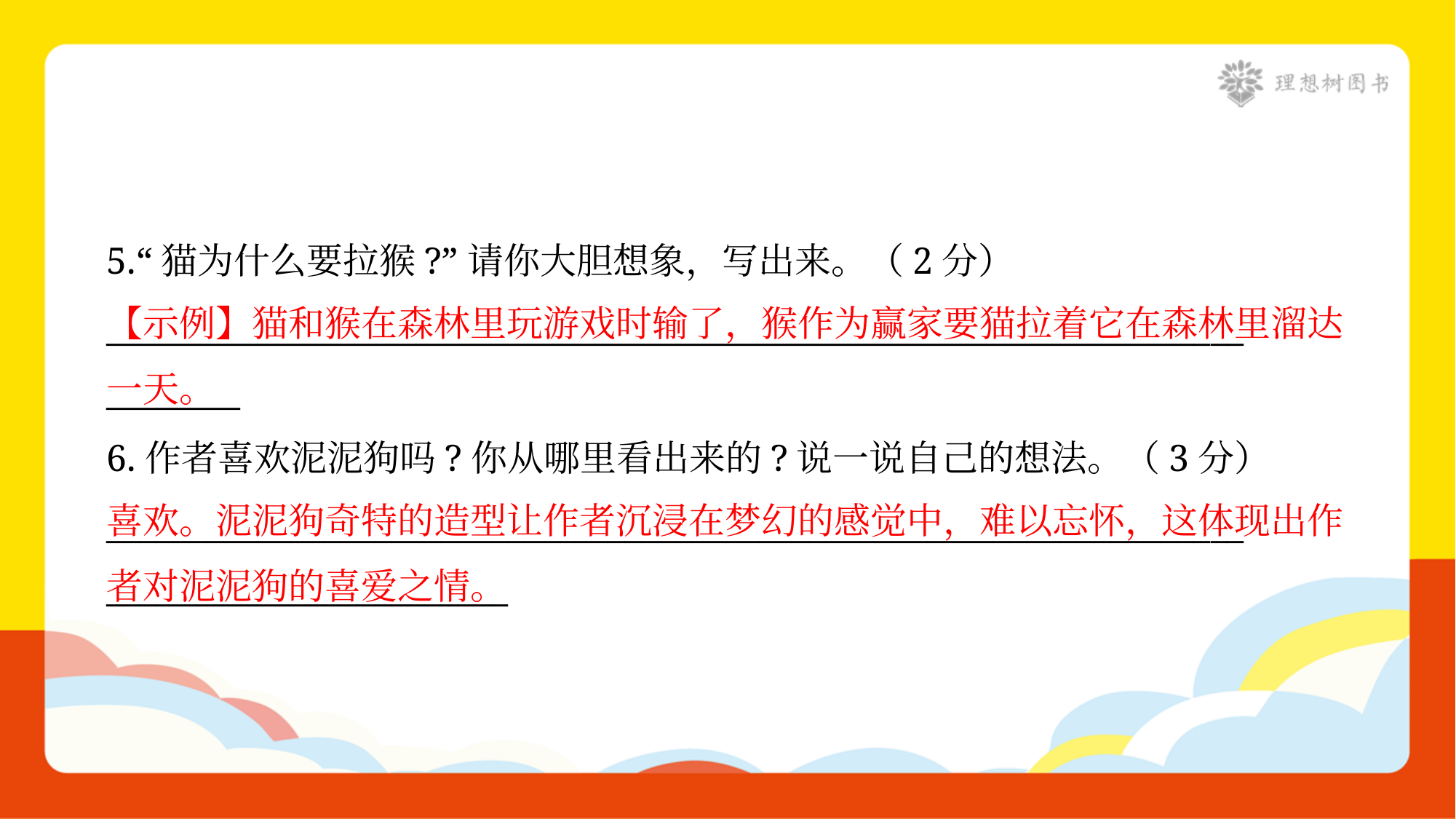

5.“猫为什么要拉猴?”请你大胆想象，写出来。（2分）
____________________________________________________________________
________
【示例】猫和猴在森林里玩游戏时输了，猴作为赢家要猫拉着它在森林里溜达一天。
6.作者喜欢泥泥狗吗?你从哪里看出来的?说一说自己的想法。（3分）
____________________________________________________________________
________________________
喜欢。泥泥狗奇特的造型让作者沉浸在梦幻的感觉中，难以忘怀，这体现出作者对泥泥狗的喜爱之情。